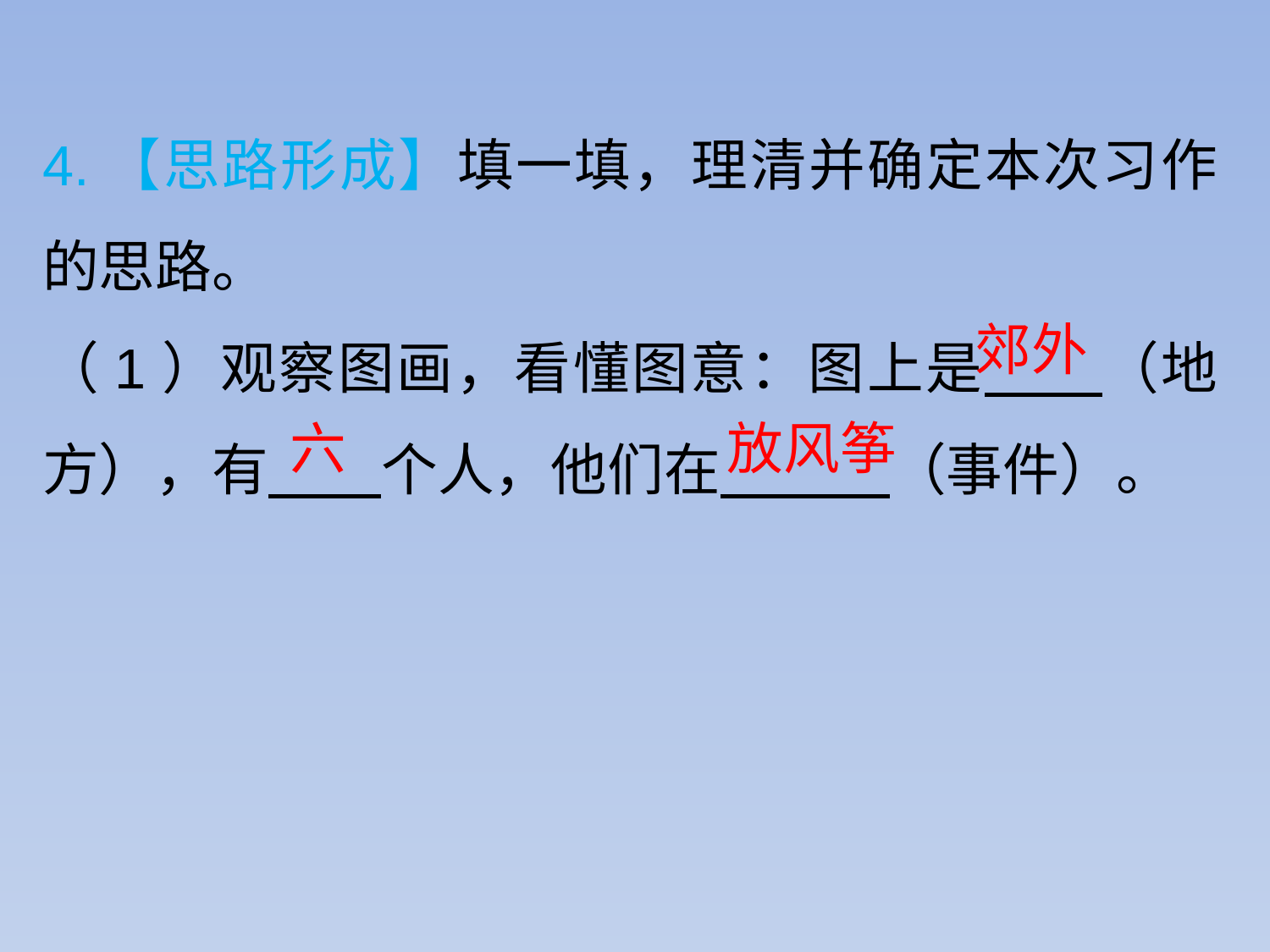

4.【思路形成】填一填，理清并确定本次习作的思路。
（1）观察图画，看懂图意：图上是　　（地方），有　　个人，他们在　　　（事件）。
郊外
六
放风筝